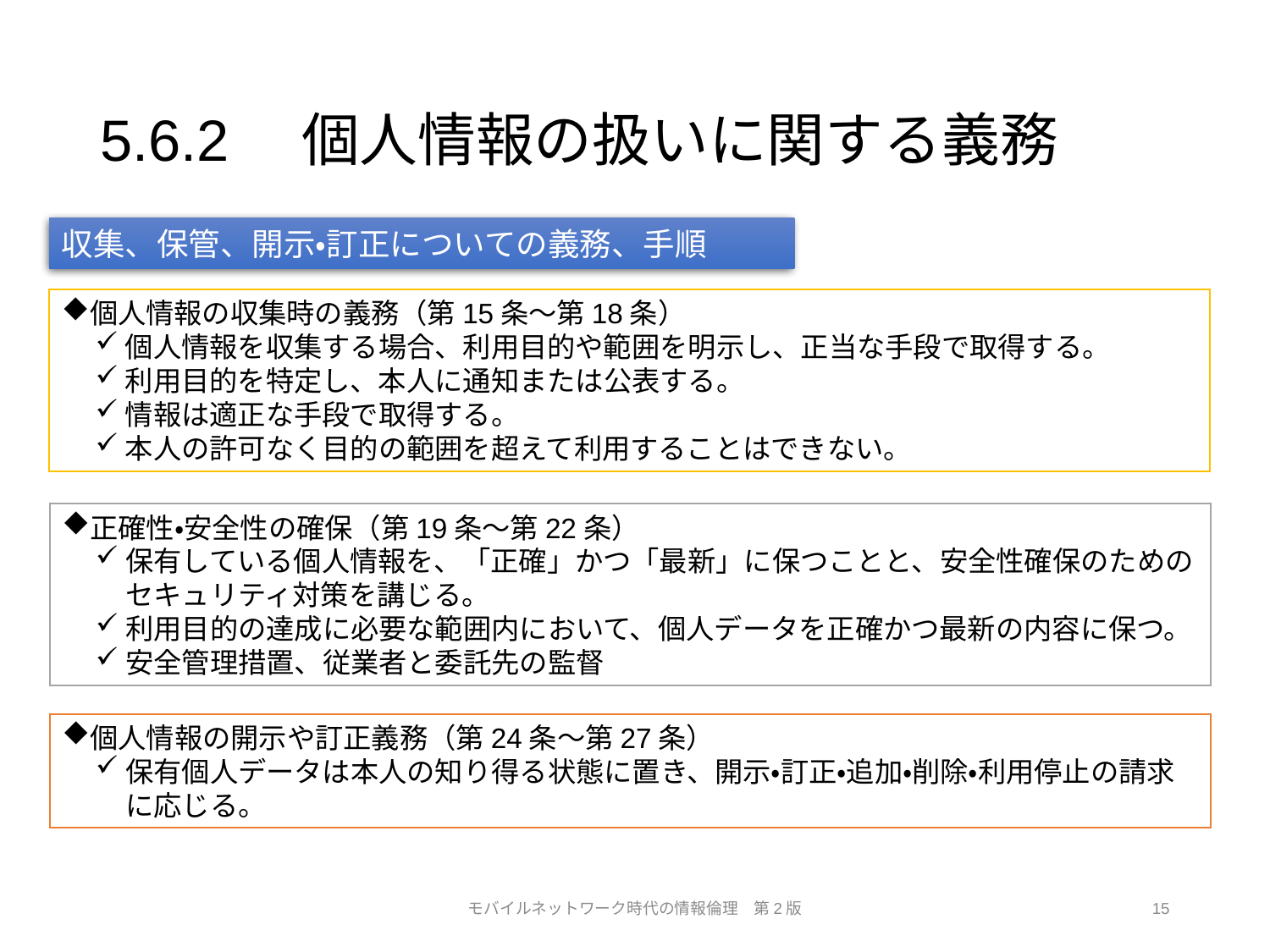

# 5.6.2　個人情報の扱いに関する義務
収集、保管、開示・訂正についての義務、手順
個人情報の収集時の義務（第15条～第18条）
個人情報を収集する場合、利用目的や範囲を明示し、正当な手段で取得する。
利用目的を特定し、本人に通知または公表する。
情報は適正な手段で取得する。
本人の許可なく目的の範囲を超えて利用することはできない。
正確性・安全性の確保（第19条～第22条）
保有している個人情報を、「正確」かつ「最新」に保つことと、安全性確保のためのセキュリティ対策を講じる。
利用目的の達成に必要な範囲内において、個人データを正確かつ最新の内容に保つ。
安全管理措置、従業者と委託先の監督
個人情報の開示や訂正義務（第24条～第27条）
保有個人データは本人の知り得る状態に置き、開示・訂正・追加・削除・利用停止の請求に応じる。
モバイルネットワーク時代の情報倫理　第2版
15